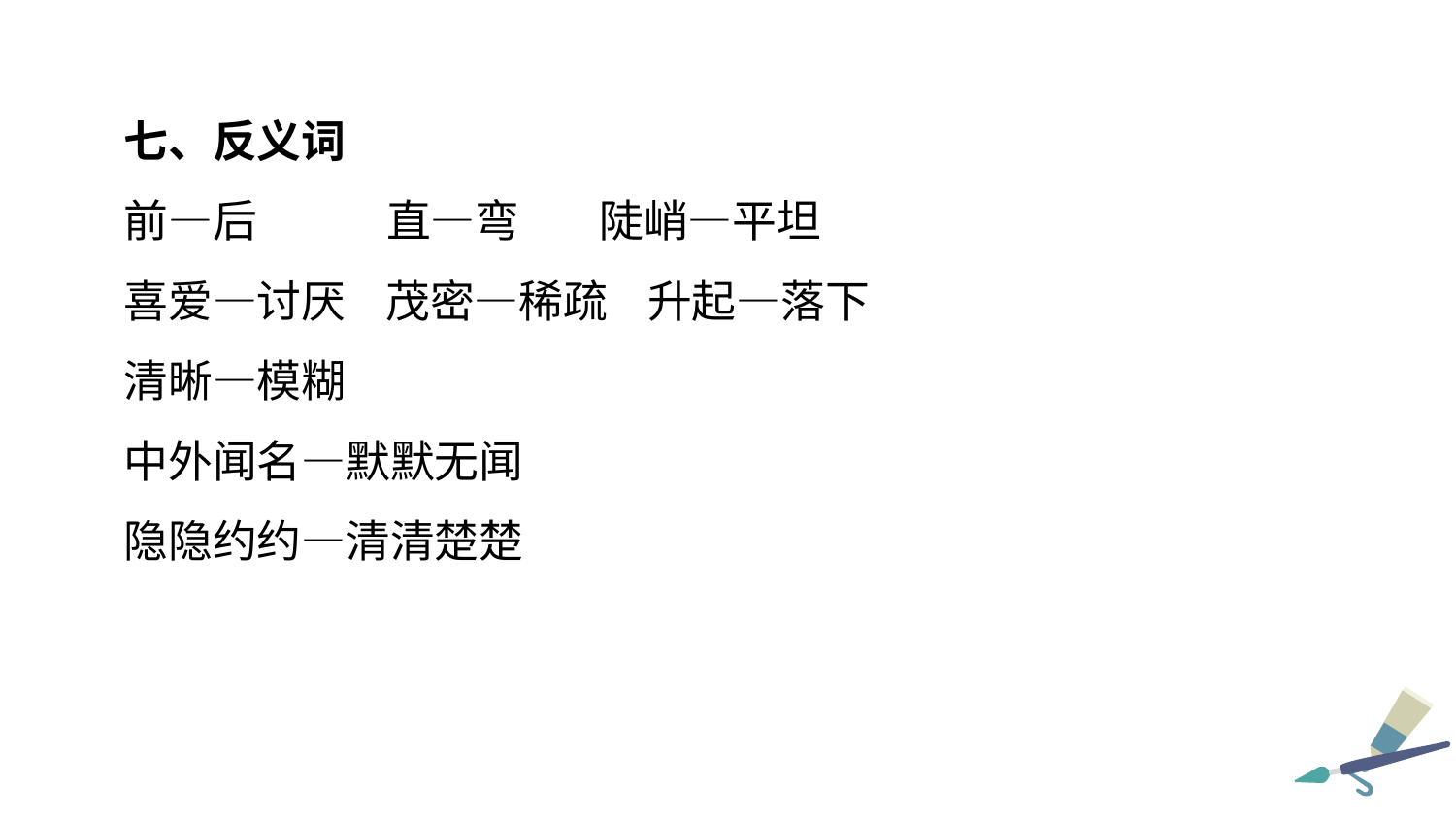

七、反义词
前—后             直—弯        陡峭—平坦
喜爱—讨厌    茂密—稀疏    升起—落下
清晰—模糊
中外闻名—默默无闻
隐隐约约—清清楚楚